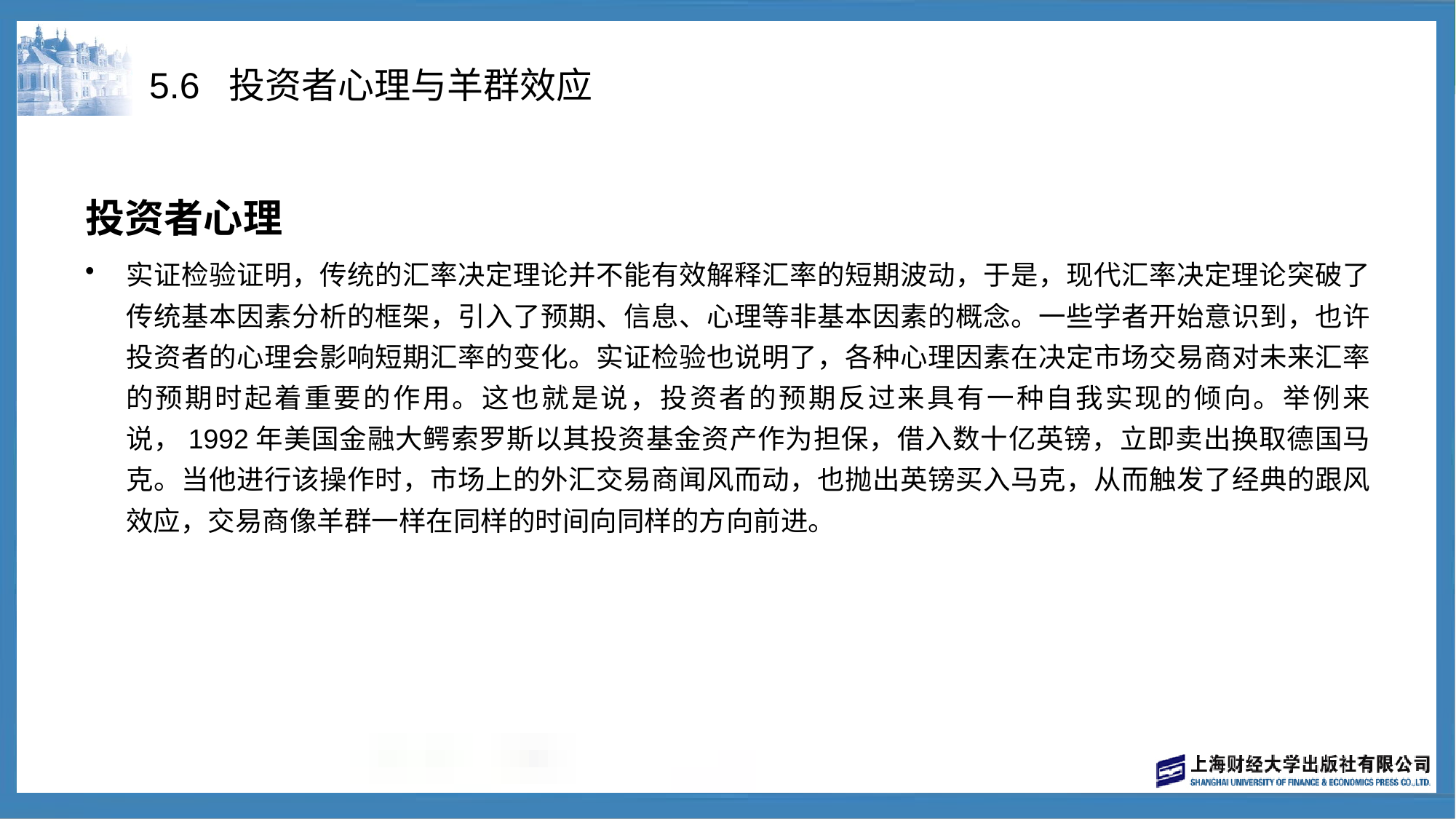

# 5.6  投资者心理与羊群效应
投资者心理
实证检验证明，传统的汇率决定理论并不能有效解释汇率的短期波动，于是，现代汇率决定理论突破了传统基本因素分析的框架，引入了预期、信息、心理等非基本因素的概念。一些学者开始意识到，也许投资者的心理会影响短期汇率的变化。实证检验也说明了，各种心理因素在决定市场交易商对未来汇率的预期时起着重要的作用。这也就是说，投资者的预期反过来具有一种自我实现的倾向。举例来说，1992年美国金融大鳄索罗斯以其投资基金资产作为担保，借入数十亿英镑，立即卖出换取德国马克。当他进行该操作时，市场上的外汇交易商闻风而动，也抛出英镑买入马克，从而触发了经典的跟风效应，交易商像羊群一样在同样的时间向同样的方向前进。